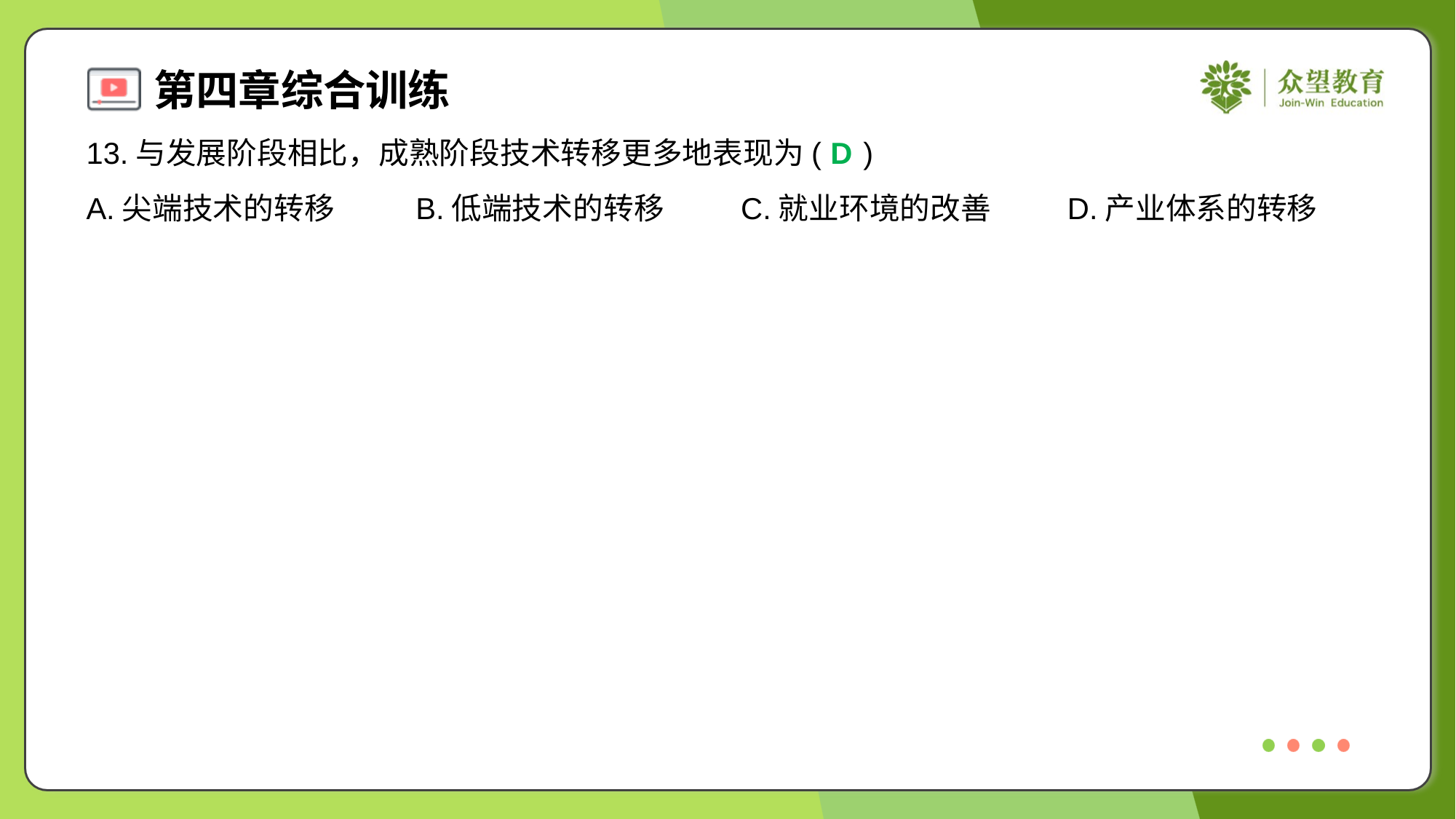

13.与发展阶段相比，成熟阶段技术转移更多地表现为(     )
D
A.尖端技术的转移	B.低端技术的转移	C.就业环境的改善	D.产业体系的转移